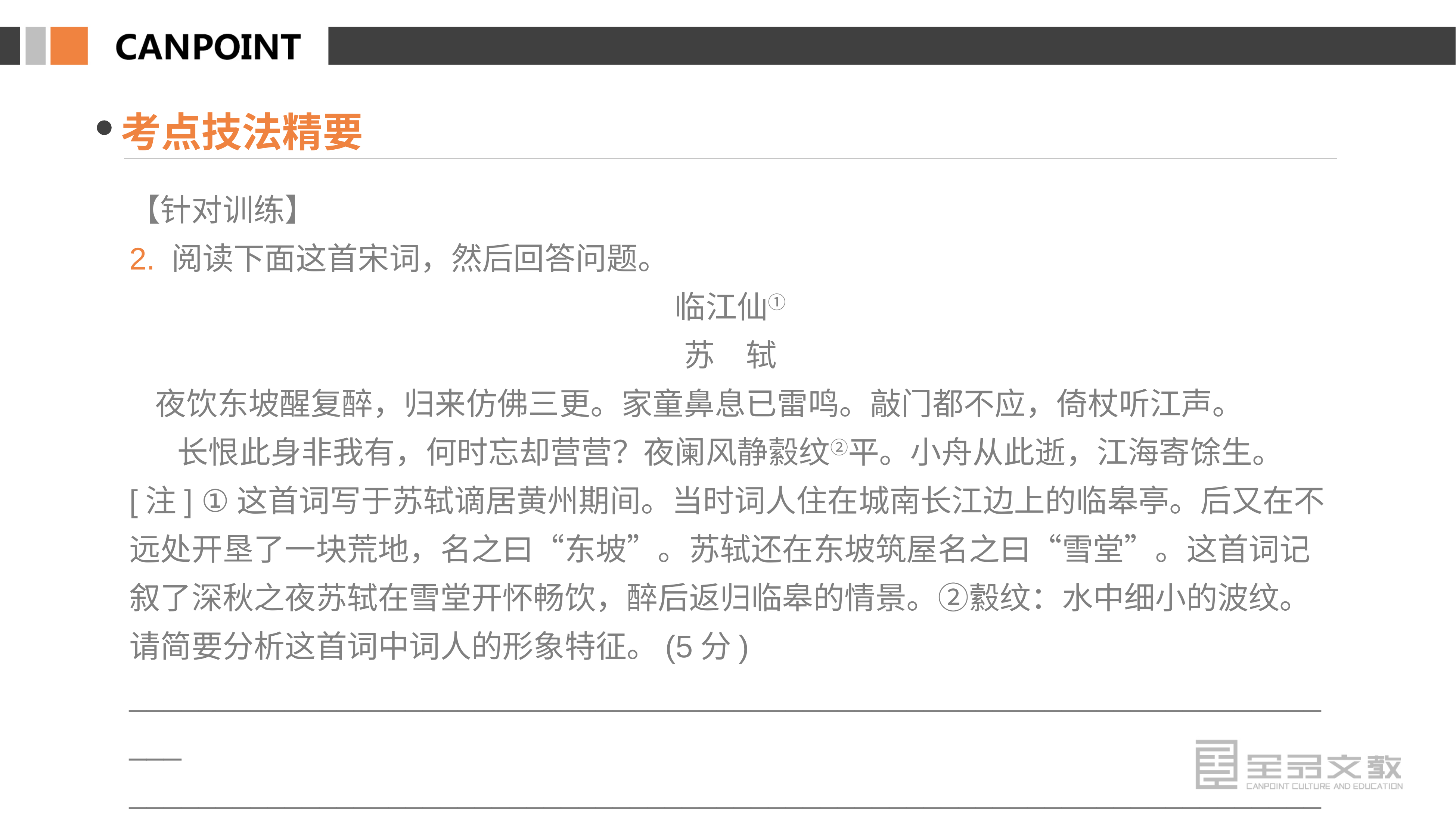

考点技法精要

【针对训练】
2. 阅读下面这首宋词，然后回答问题。
临江仙①
苏　轼
夜饮东坡醒复醉，归来仿佛三更。家童鼻息已雷鸣。敲门都不应，倚杖听江声。
长恨此身非我有，何时忘却营营？夜阑风静縠纹②平。小舟从此逝，江海寄馀生。
[注] ①这首词写于苏轼谪居黄州期间。当时词人住在城南长江边上的临皋亭。后又在不远处开垦了一块荒地，名之曰“东坡”。苏轼还在东坡筑屋名之曰“雪堂”。这首词记叙了深秋之夜苏轼在雪堂开怀畅饮，醉后返归临皋的情景。②縠纹：水中细小的波纹。
请简要分析这首词中词人的形象特征。(5分)
________________________________________________________________________
________________________________________________________________________